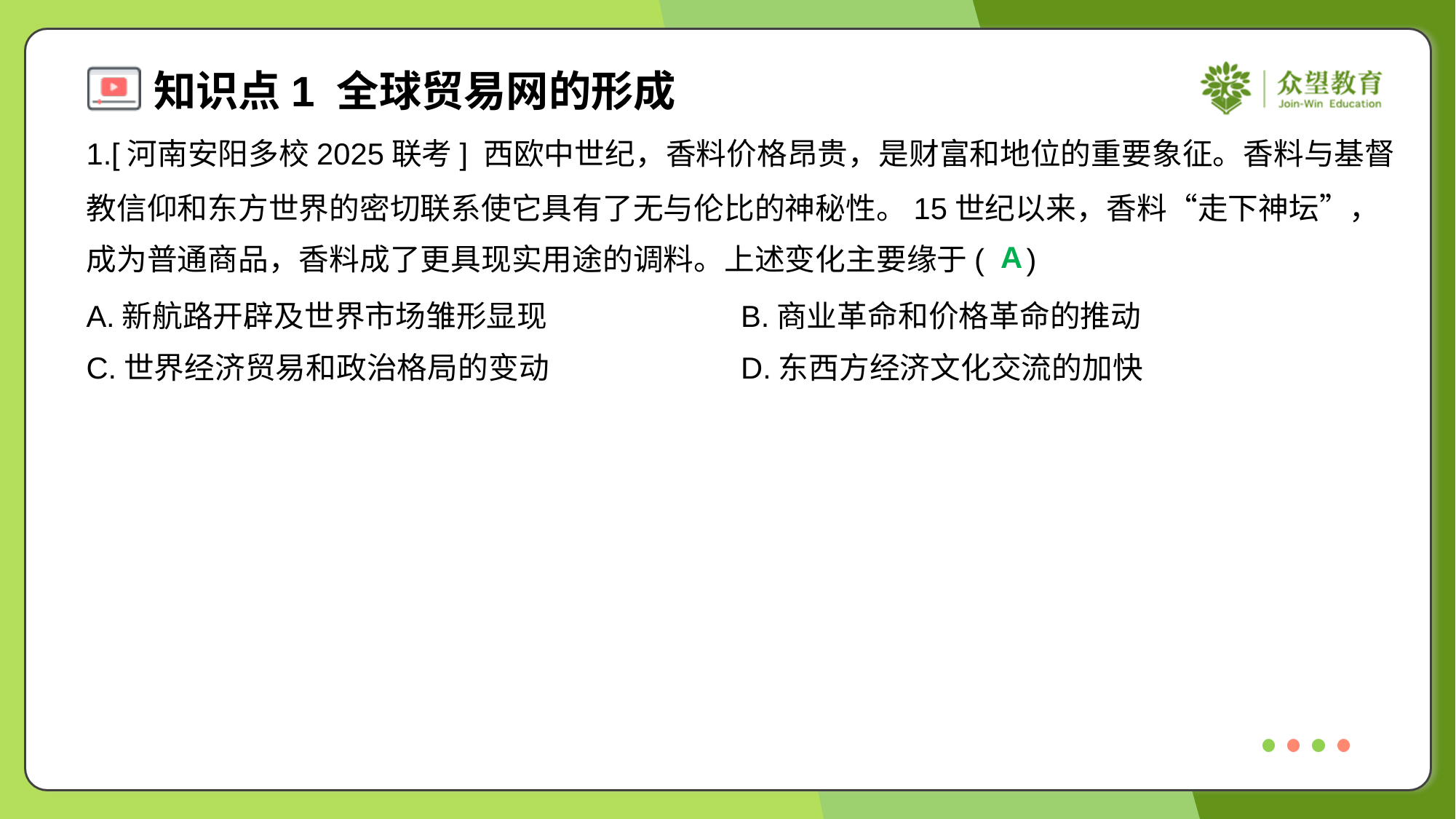

1.[河南安阳多校2025联考] 西欧中世纪，香料价格昂贵，是财富和地位的重要象征。香料与基督
教信仰和东方世界的密切联系使它具有了无与伦比的神秘性。15世纪以来，香料“走下神坛”，
成为普通商品，香料成了更具现实用途的调料。上述变化主要缘于(     )
A
A.新航路开辟及世界市场雏形显现	B.商业革命和价格革命的推动
C.世界经济贸易和政治格局的变动	D.东西方经济文化交流的加快